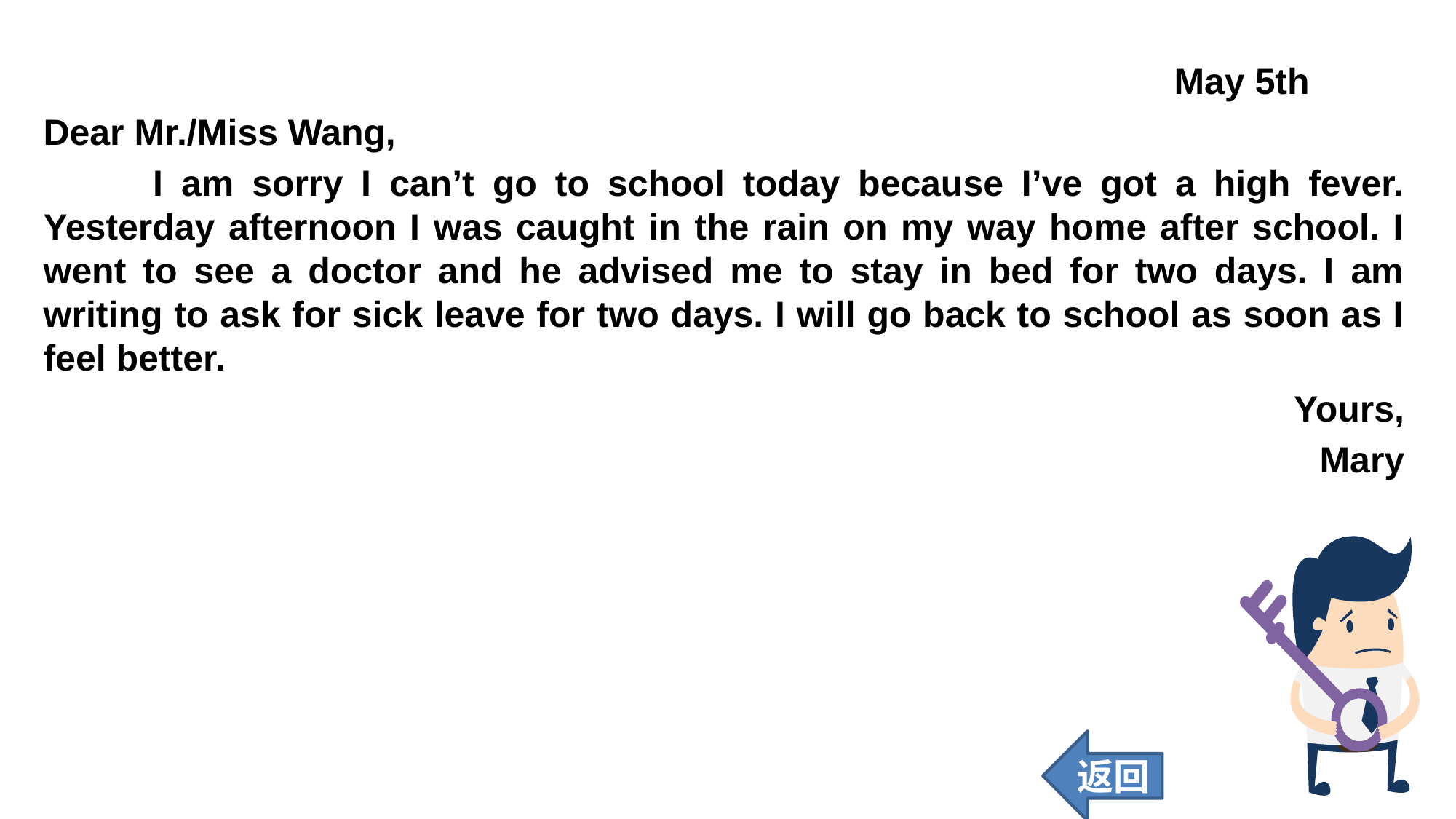

May 5th
Dear Mr./Miss Wang,
      I am sorry I can’t go to school today because I’ve got a high fever. Yesterday afternoon I was caught in the rain on my way home after school. I went to see a doctor and he advised me to stay in bed for two days. I am writing to ask for sick leave for two days. I will go back to school as soon as I feel better.
Yours,
Mary

返回
57